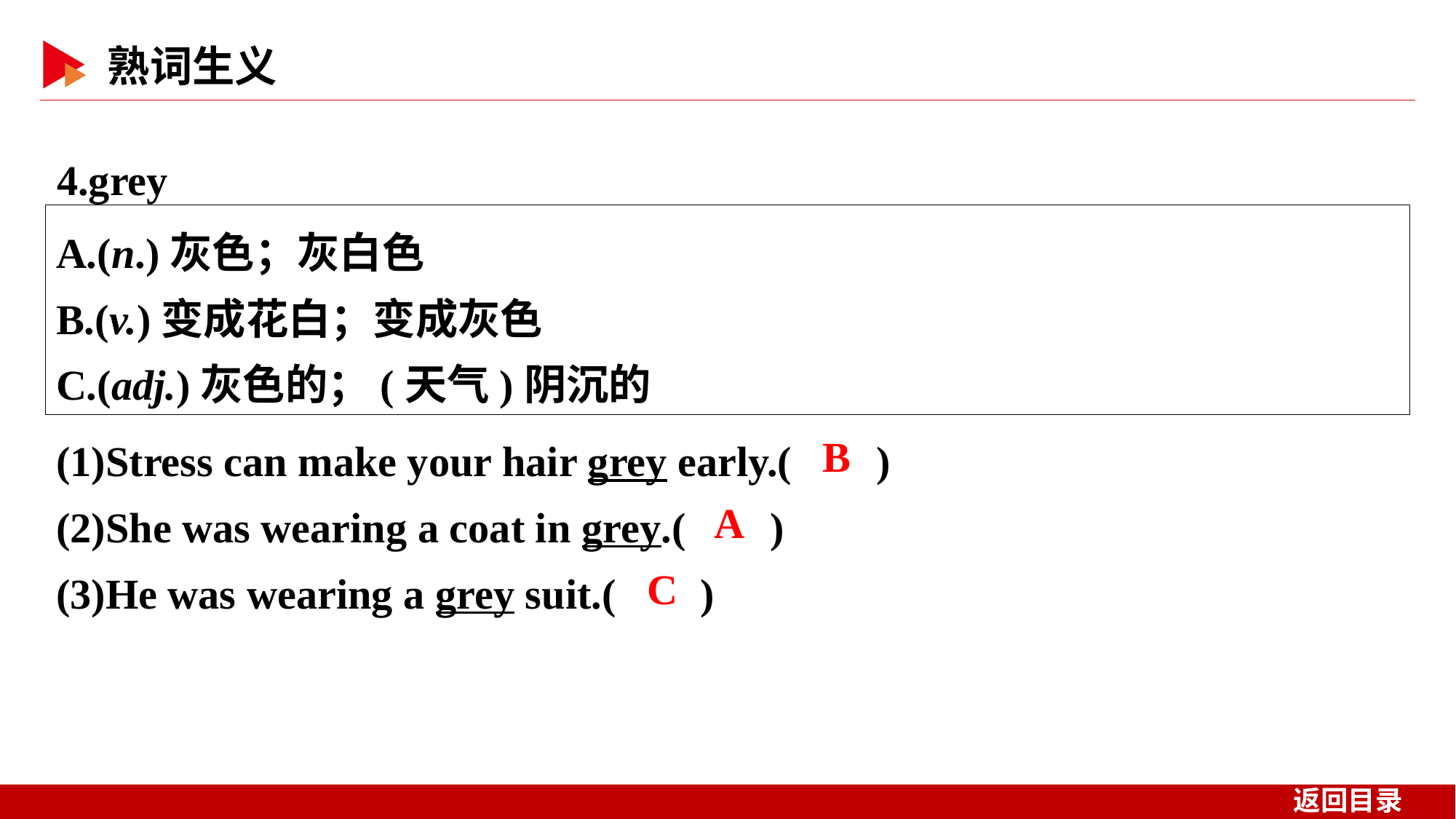

4.grey
A.(n.)灰色；灰白色
B.(v.)变成花白；变成灰色
C.(adj.)灰色的；(天气)阴沉的
(1)Stress can make your hair grey early.(        )
(2)She was wearing a coat in grey.(        )
(3)He was wearing a grey suit.(        )
   B
   A
   C